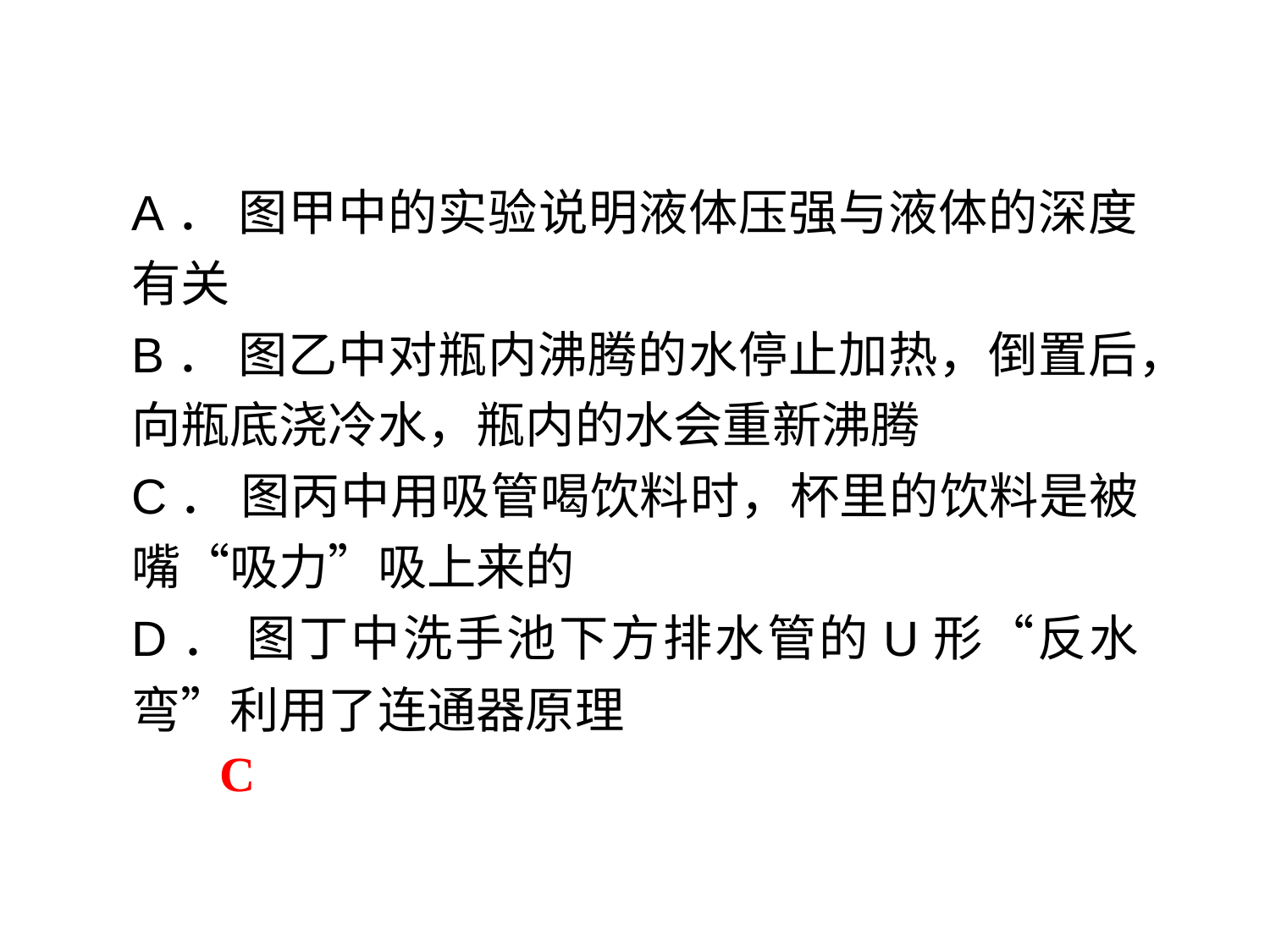

A． 图甲中的实验说明液体压强与液体的深度有关
B． 图乙中对瓶内沸腾的水停止加热，倒置后，向瓶底浇冷水，瓶内的水会重新沸腾
C． 图丙中用吸管喝饮料时，杯里的饮料是被嘴“吸力”吸上来的
D． 图丁中洗手池下方排水管的U形“反水弯”利用了连通器原理
C